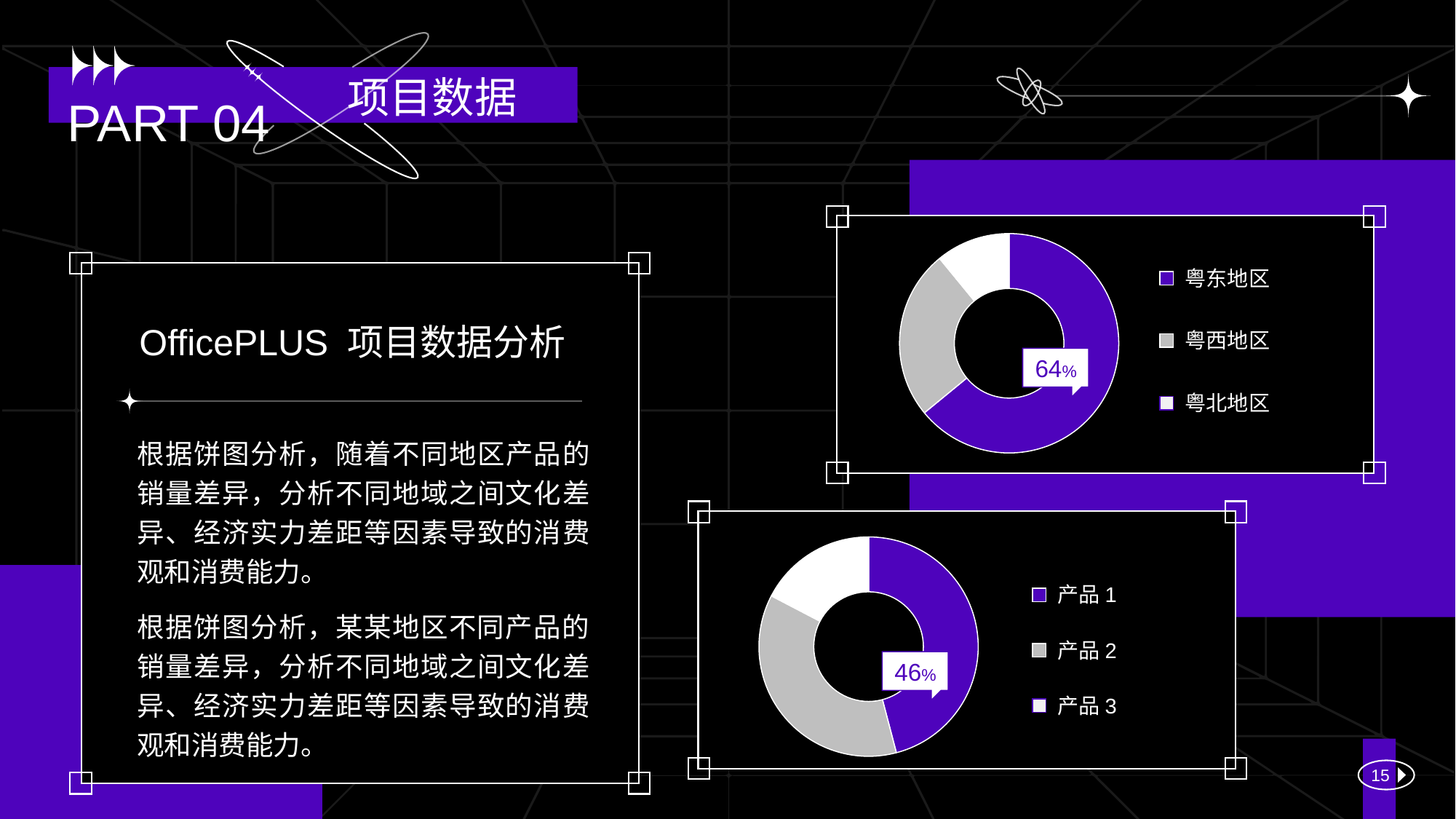

项目数据
PART 04

### Chart

| Category | 销售额 |
|---|---|
| 粤东 | 8.2 |
| 粤西 | 3.2 |
| 粤北 | 1.4 |

粤东地区

OfficePLUS 项目数据分析
粤西地区

64%

粤北地区

根据饼图分析，随着不同地区产品的销量差异，分析不同地域之间文化差异、经济实力差距等因素导致的消费观和消费能力。

### Chart

| Category | 销售额 |
|---|---|
| 产品1 | 4.5 |
| 产品2 | 3.6 |
| 产品3 | 1.7 |
产品1

根据饼图分析，某某地区不同产品的销量差异，分析不同地域之间文化差异、经济实力差距等因素导致的消费观和消费能力。
产品2

46%
产品3

15